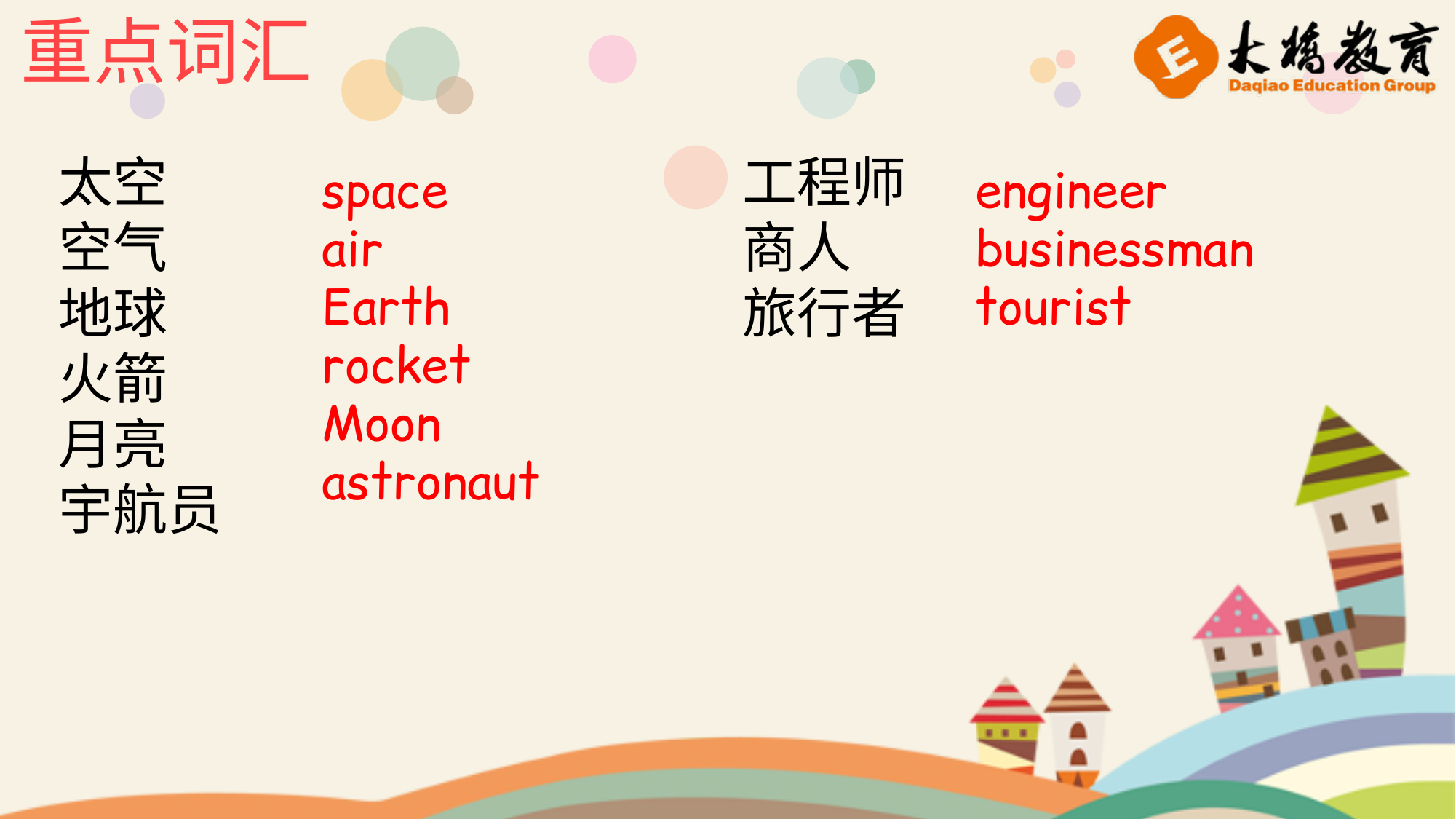

重点词汇
太空
空气
地球
火箭
月亮
宇航员
工程师
商人
旅行者
space
air
Earth
rocket
Moon
astronaut
engineer
businessman
tourist